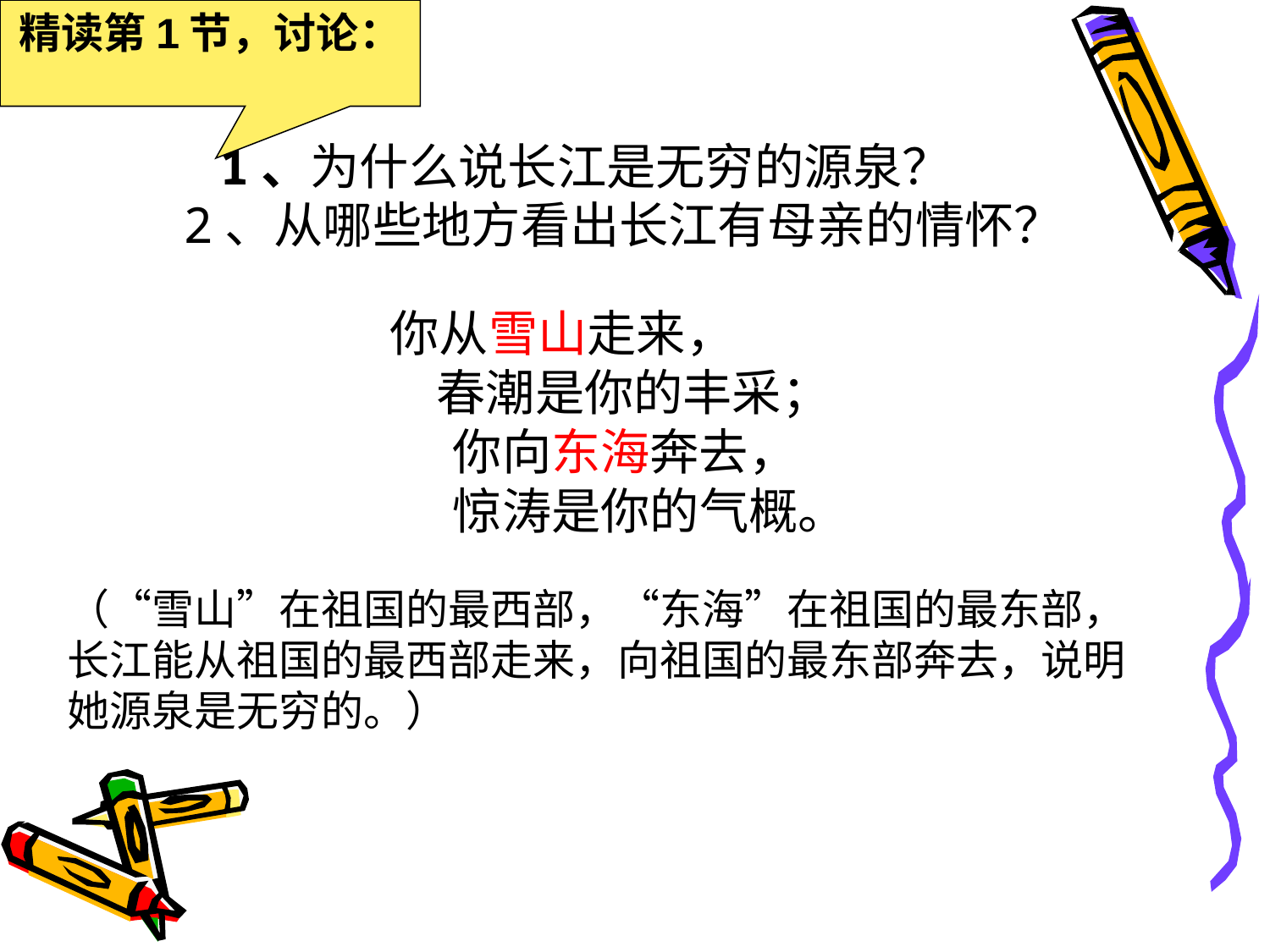

精读第1节，讨论：

       1、为什么说长江是无穷的源泉？
　　　 2、从哪些地方看出长江有母亲的情怀？

                                   你从雪山走来，
　　　　　　   春潮是你的丰采；
　　　　　　　你向东海奔去，
　　　　　　　惊涛是你的气概。

（“雪山”在祖国的最西部，“东海”在祖国的最东部，长江能从祖国的最西部走来，向祖国的最东部奔去，说明她源泉是无穷的。）